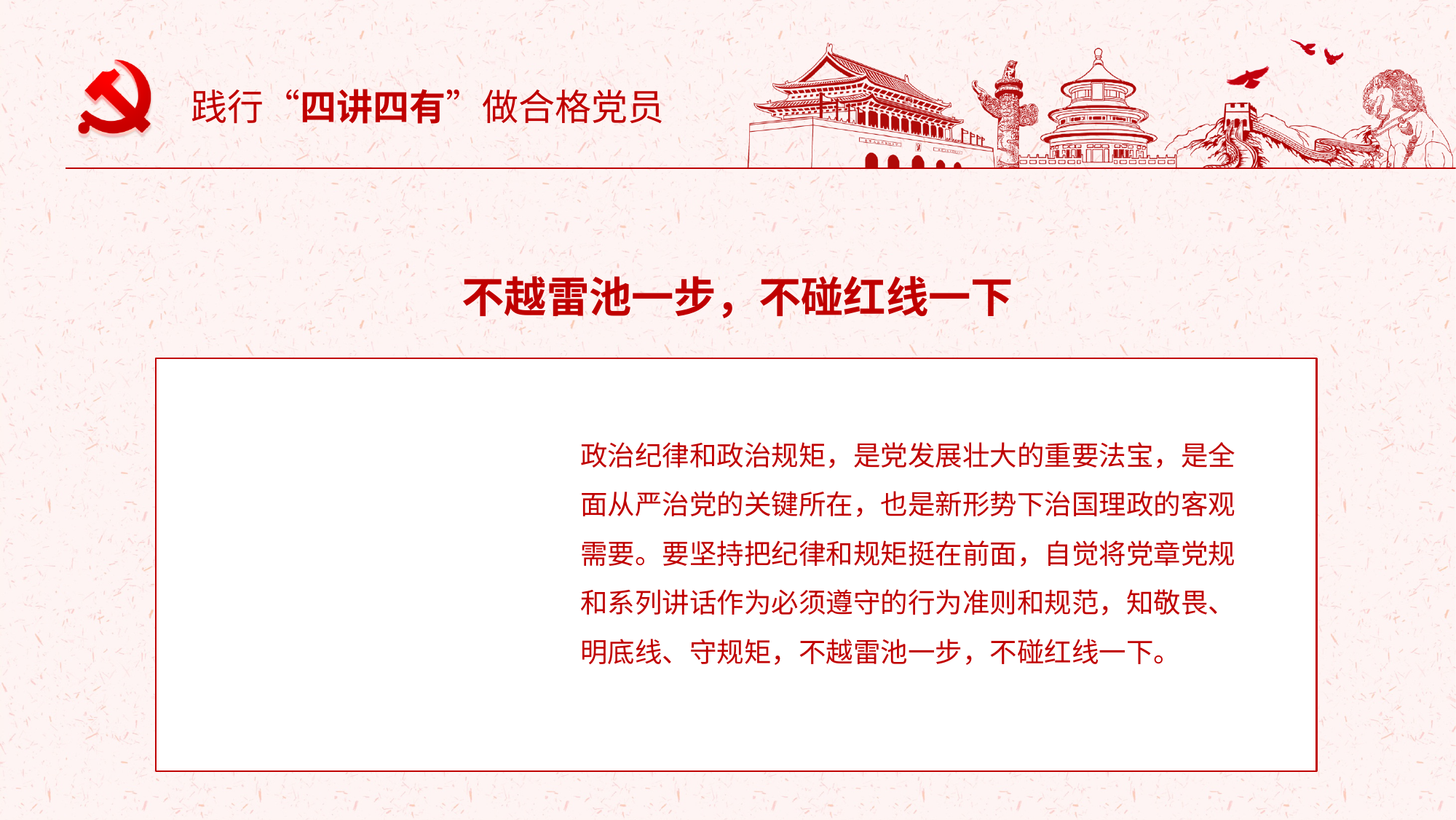

践行“四讲四有”做合格党员
不越雷池一步，不碰红线一下

政治纪律和政治规矩，是党发展壮大的重要法宝，是全面从严治党的关键所在，也是新形势下治国理政的客观需要。要坚持把纪律和规矩挺在前面，自觉将党章党规和系列讲话作为必须遵守的行为准则和规范，知敬畏、明底线、守规矩，不越雷池一步，不碰红线一下。